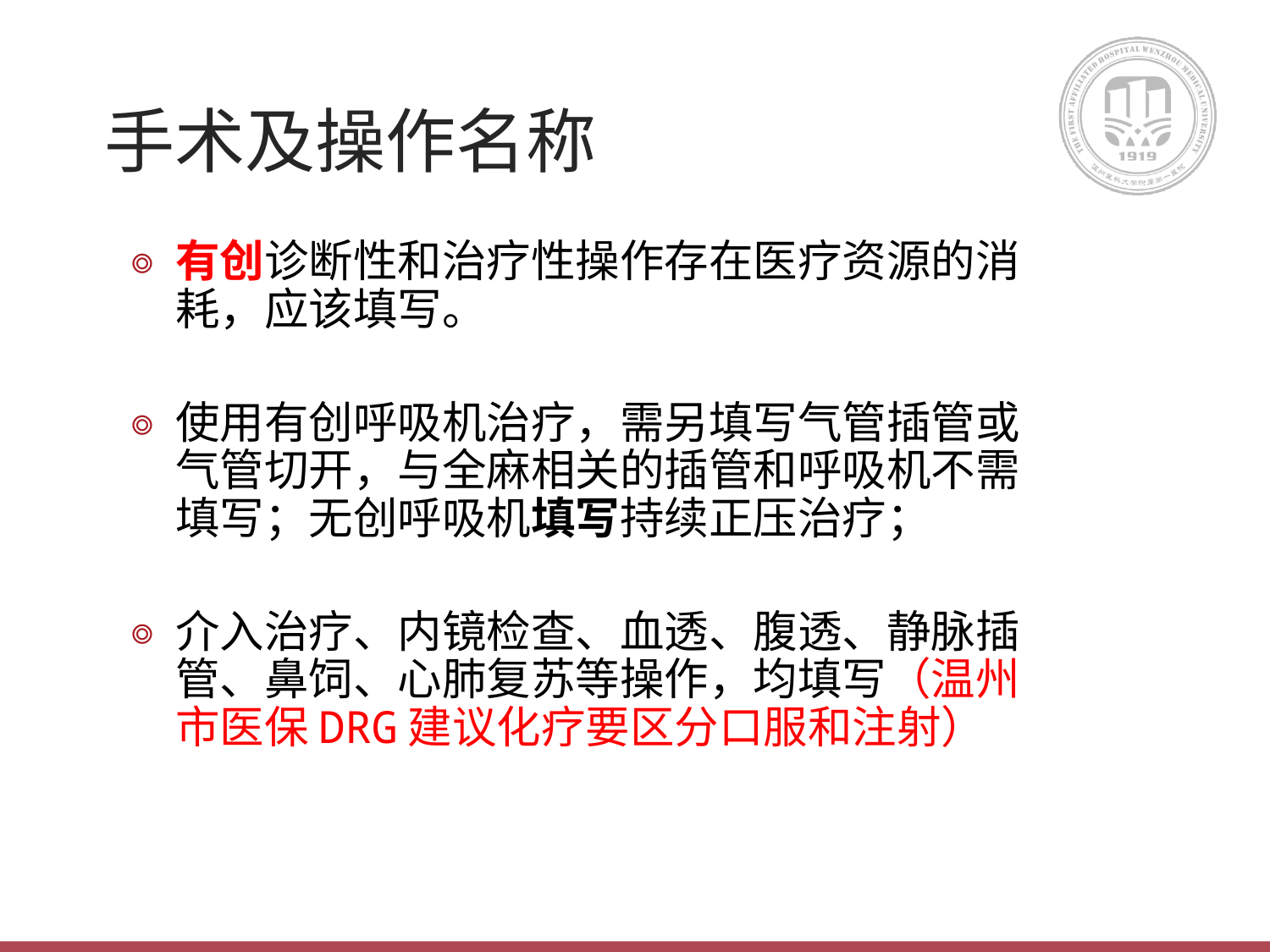

# 手术及操作名称
有创诊断性和治疗性操作存在医疗资源的消耗，应该填写。

使用有创呼吸机治疗，需另填写气管插管或气管切开，与全麻相关的插管和呼吸机不需填写；无创呼吸机填写持续正压治疗；

介入治疗、内镜检查、血透、腹透、静脉插管、鼻饲、心肺复苏等操作，均填写（温州市医保DRG建议化疗要区分口服和注射）